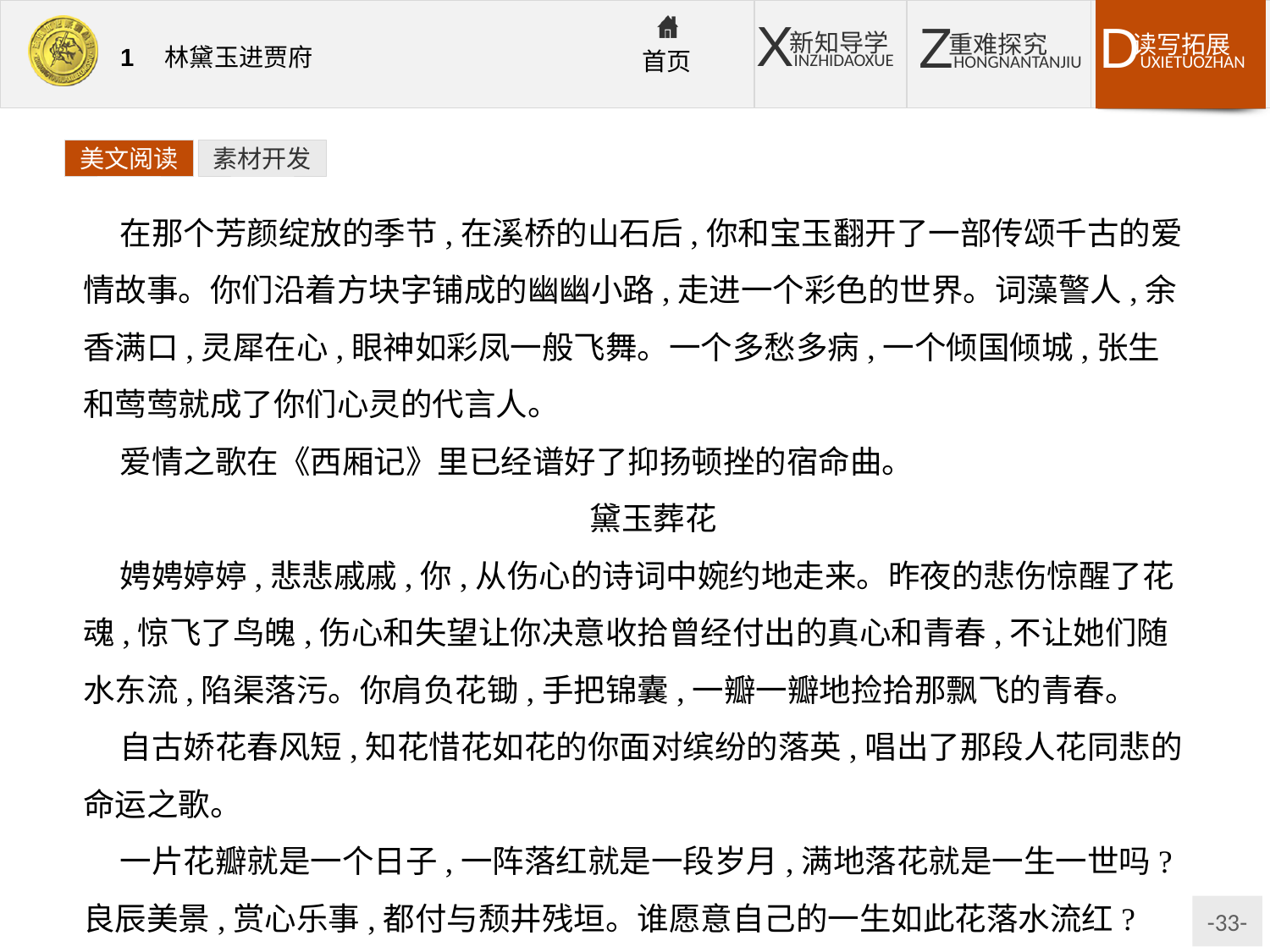

美文阅读
素材开发
在那个芳颜绽放的季节,在溪桥的山石后,你和宝玉翻开了一部传颂千古的爱情故事。你们沿着方块字铺成的幽幽小路,走进一个彩色的世界。词藻警人,余香满口,灵犀在心,眼神如彩凤一般飞舞。一个多愁多病,一个倾国倾城,张生和莺莺就成了你们心灵的代言人。
爱情之歌在《西厢记》里已经谱好了抑扬顿挫的宿命曲。
黛玉葬花
娉娉婷婷,悲悲戚戚,你,从伤心的诗词中婉约地走来。昨夜的悲伤惊醒了花魂,惊飞了鸟魄,伤心和失望让你决意收拾曾经付出的真心和青春,不让她们随水东流,陷渠落污。你肩负花锄,手把锦囊,一瓣一瓣地捡拾那飘飞的青春。
自古娇花春风短,知花惜花如花的你面对缤纷的落英,唱出了那段人花同悲的命运之歌。
一片花瓣就是一个日子,一阵落红就是一段岁月,满地落花就是一生一世吗?良辰美景,赏心乐事,都付与颓井残垣。谁愿意自己的一生如此花落水流红?